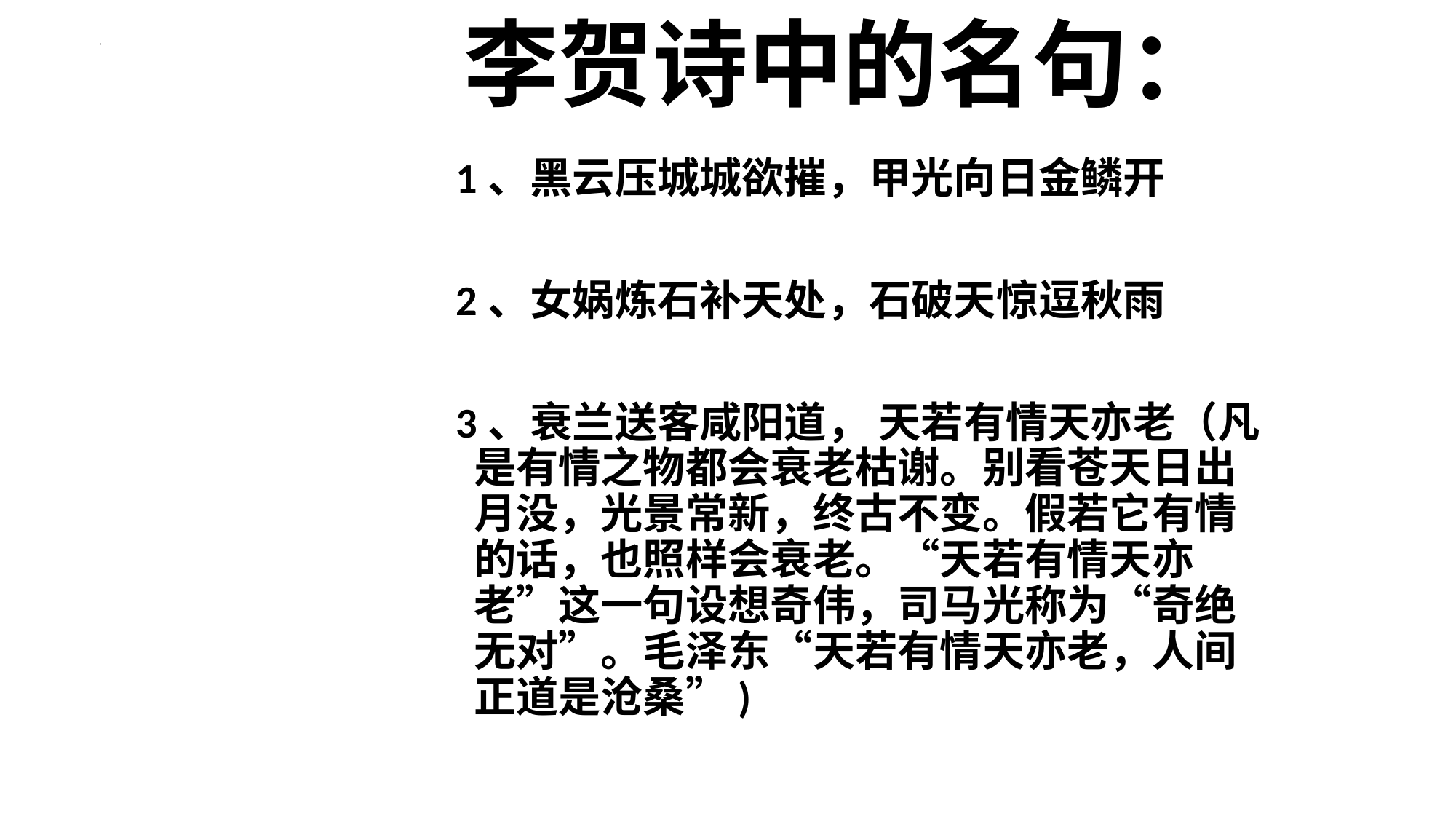

# 李贺诗中的名句：
 1、黑云压城城欲摧，甲光向日金鳞开

 2、女娲炼石补天处，石破天惊逗秋雨

 3、衰兰送客咸阳道， 天若有情天亦老（凡是有情之物都会衰老枯谢。别看苍天日出月没，光景常新，终古不变。假若它有情的话，也照样会衰老。“天若有情天亦老”这一句设想奇伟，司马光称为“奇绝无对”。毛泽东“天若有情天亦老，人间正道是沧桑”)